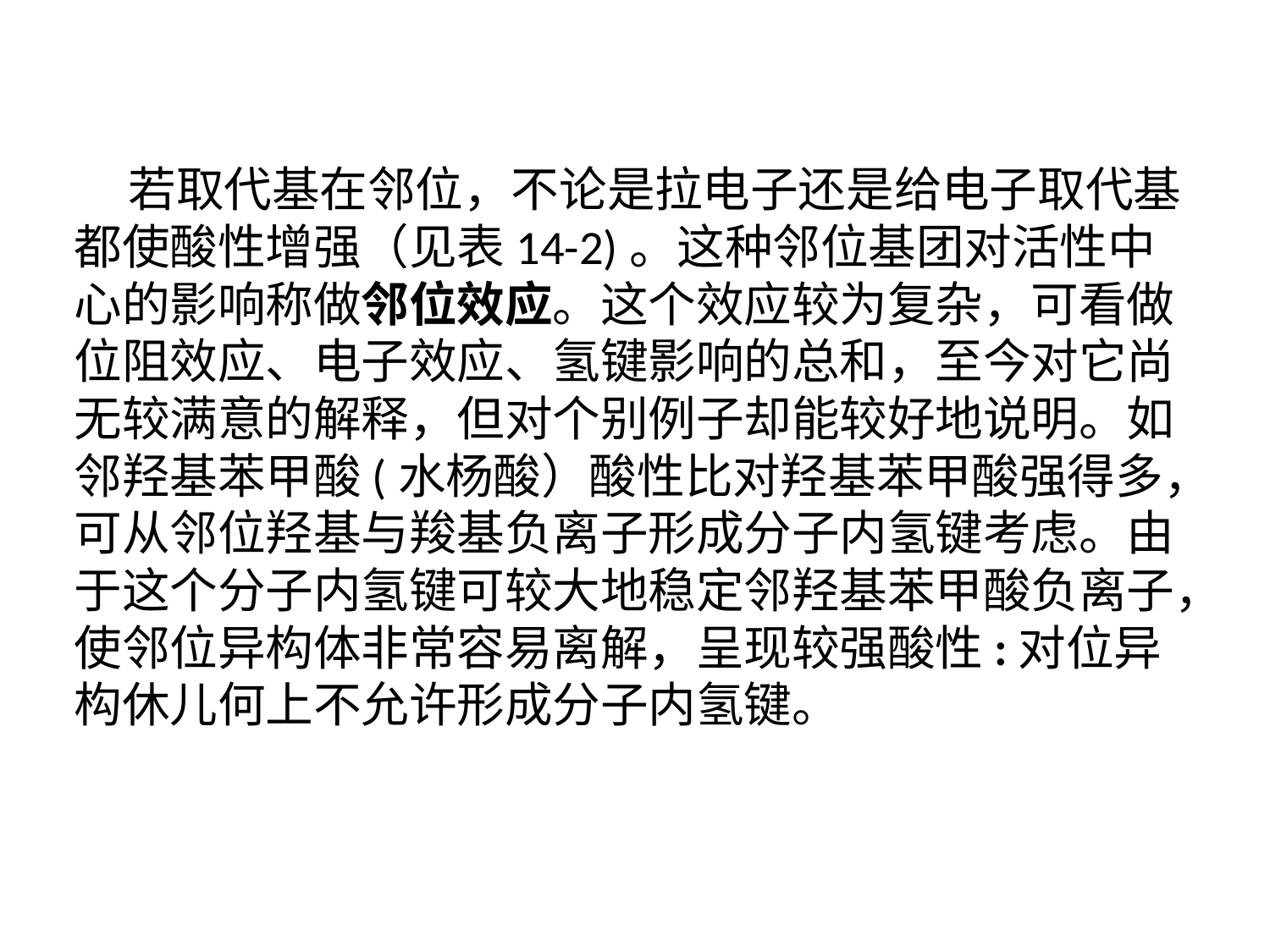

若取代基在邻位，不论是拉电子还是给电子取代基都使酸性增强（见表14-2)。这种邻位基团对活性中心的影响称做邻位效应。这个效应较为复杂，可看做位阻效应、电子效应、氢键影响的总和，至今对它尚无较满意的解释，但对个别例子却能较好地说明。如邻羟基苯甲酸(水杨酸）酸性比对羟基苯甲酸强得多，可从邻位羟基与羧基负离子形成分子内氢键考虑。由于这个分子内氢键可较大地稳定邻羟基苯甲酸负离子，使邻位异构体非常容易离解，呈现较强酸性:对位异构休儿何上不允许形成分子内氢键。